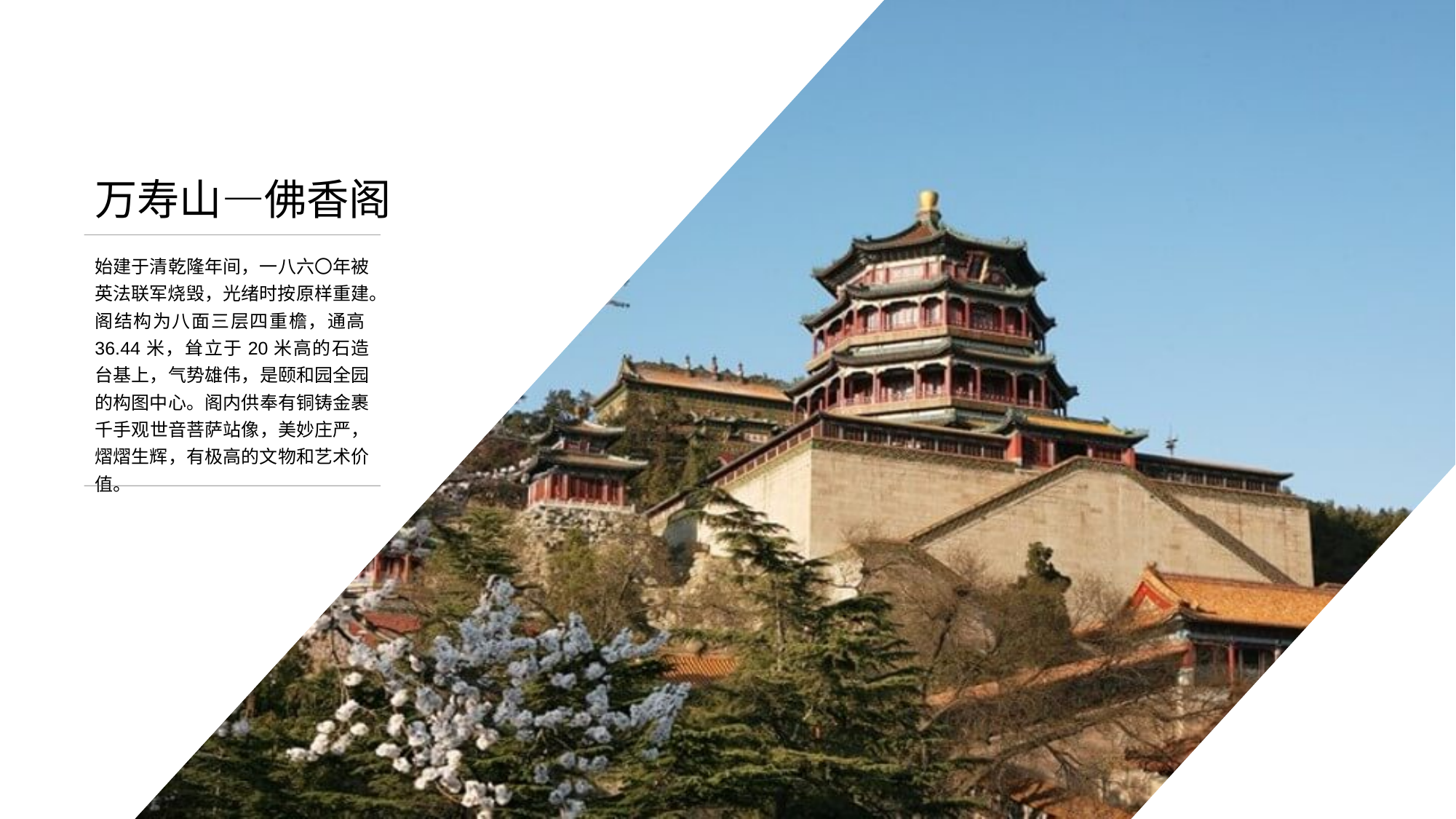

万寿山—佛香阁
始建于清乾隆年间，一八六〇年被英法联军烧毁，光绪时按原样重建。阁结构为八面三层四重檐，通高36.44米，耸立于20米高的石造台基上，气势雄伟，是颐和园全园的构图中心。阁内供奉有铜铸金裹千手观世音菩萨站像，美妙庄严，熠熠生辉，有极高的文物和艺术价值。